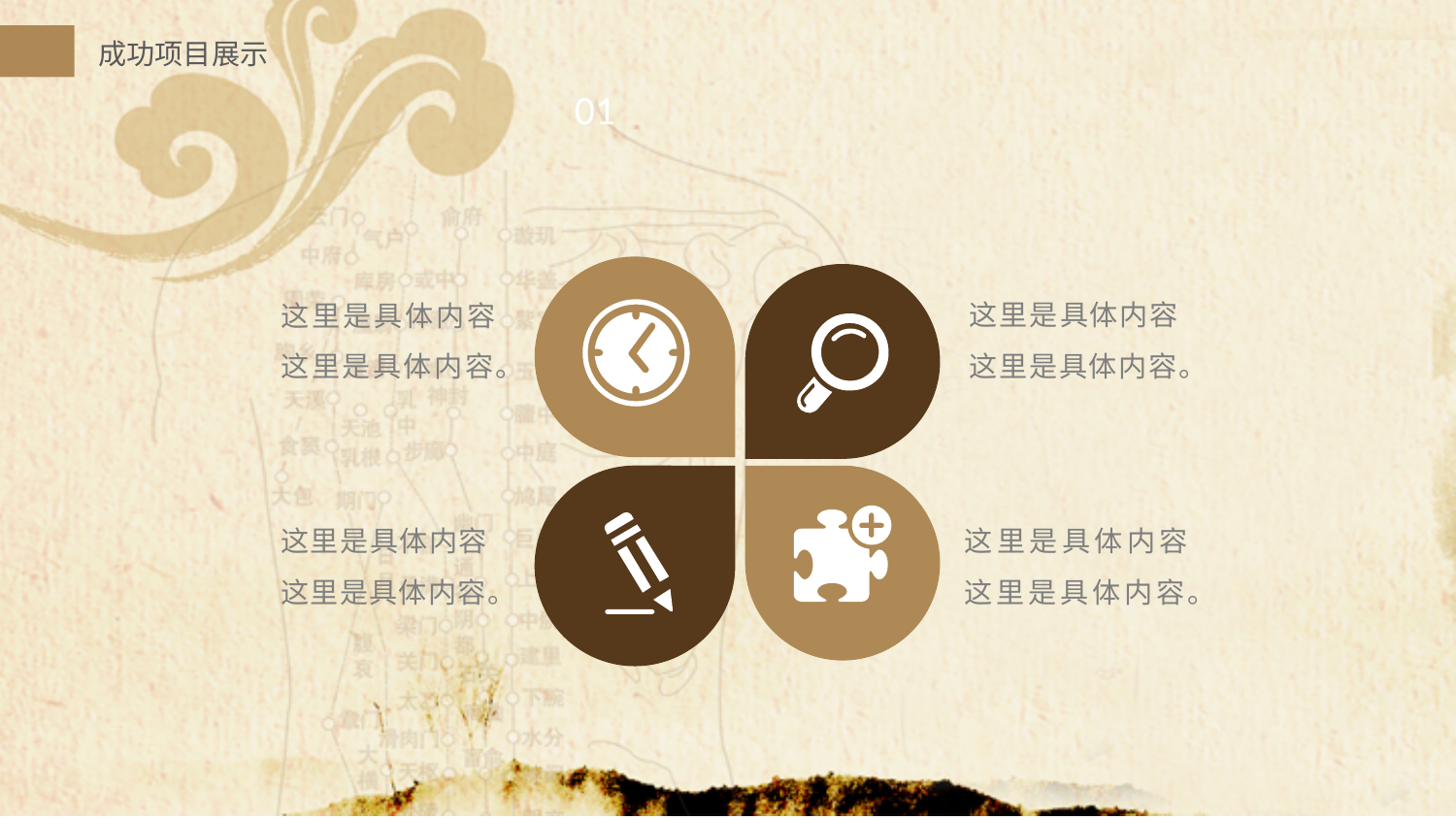

01

这里是具体内容这里是具体内容。
这里是具体内容这里是具体内容。
这里是具体内容这里是具体内容。
这里是具体内容这里是具体内容。